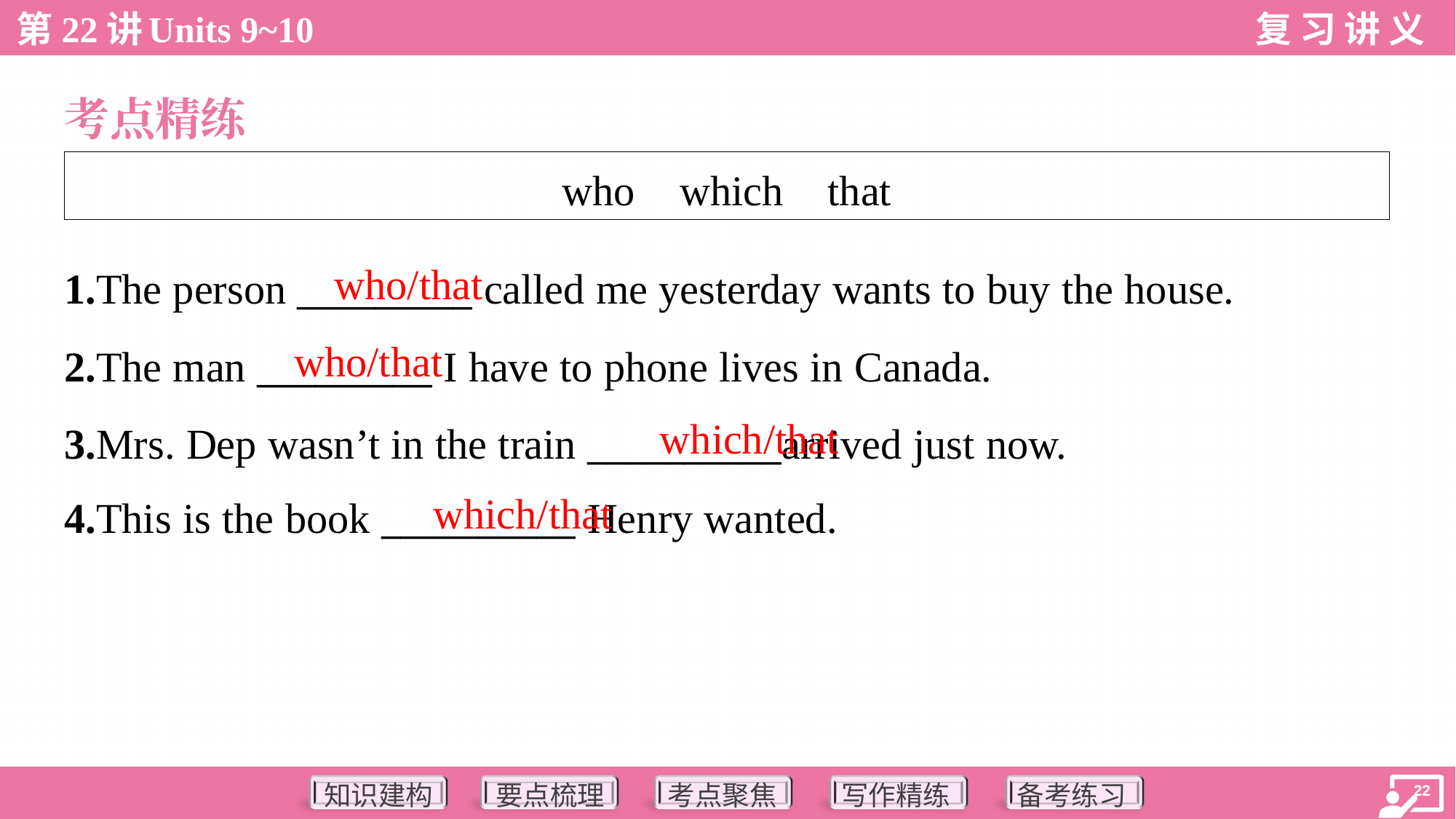

考点精练
| who which that |
| --- |
who/that
1.The person _________ called me yesterday wants to buy the house.
2.The man _________ I have to phone lives in Canada.
3.Mrs. Dep wasn’t in the train __________arrived just now.
4.This is the book __________ Henry wanted.
who/that
which/that
which/that